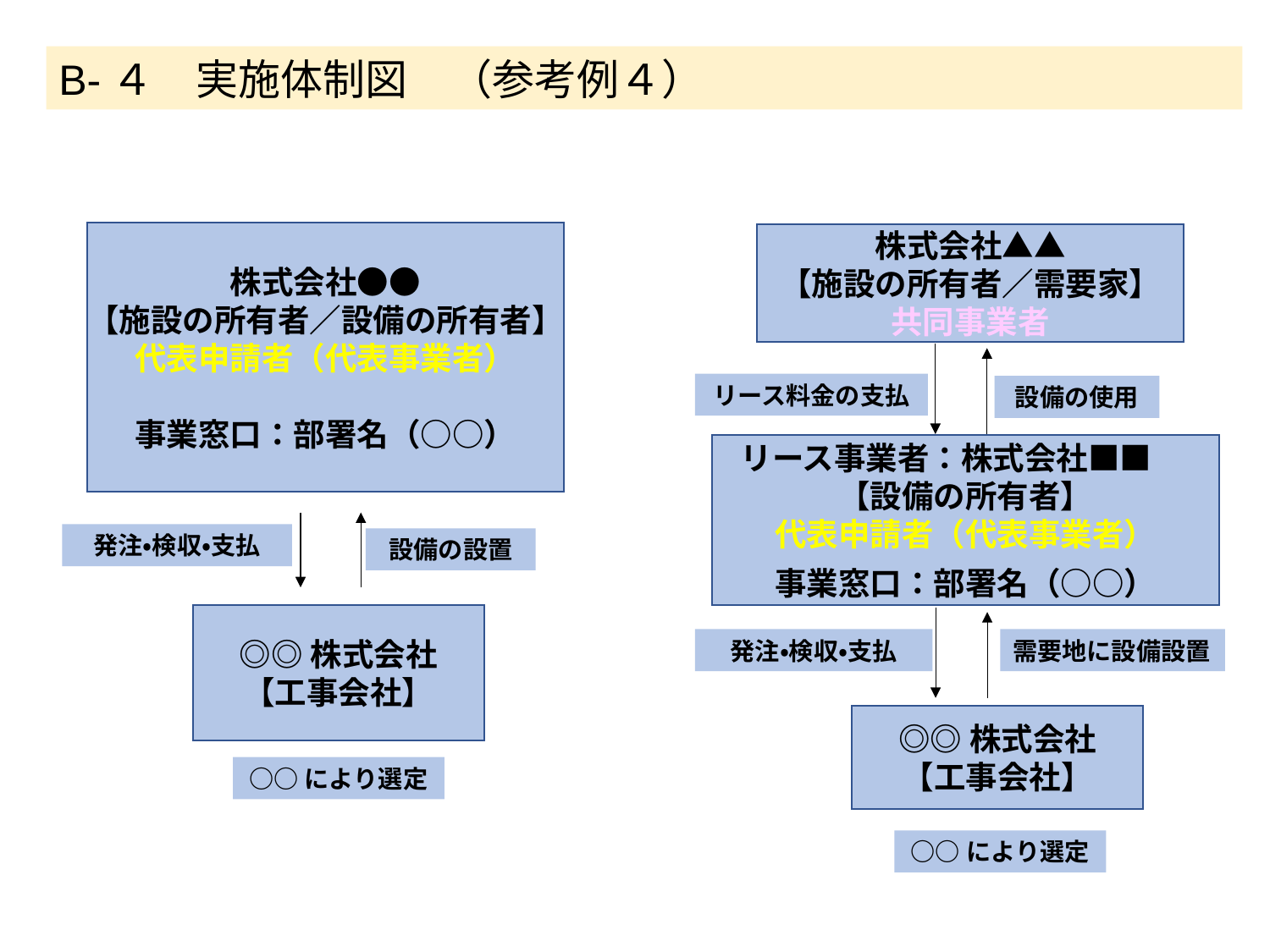

B-４　実施体制図　（参考例４）
株式会社●●
【施設の所有者／設備の所有者】
代表申請者（代表事業者）

事業窓口：部署名（○○）
株式会社▲▲
【施設の所有者／需要家】
共同事業者
リース料金の支払
設備の使用
リース事業者：株式会社■■ 　
【設備の所有者】
代表申請者（代表事業者）
事業窓口：部署名（○○）
発注・検収・支払
設備の設置
◎◎株式会社
【工事会社】
発注・検収・支払
需要地に設備設置
◎◎株式会社
【工事会社】
○○により選定
○○により選定